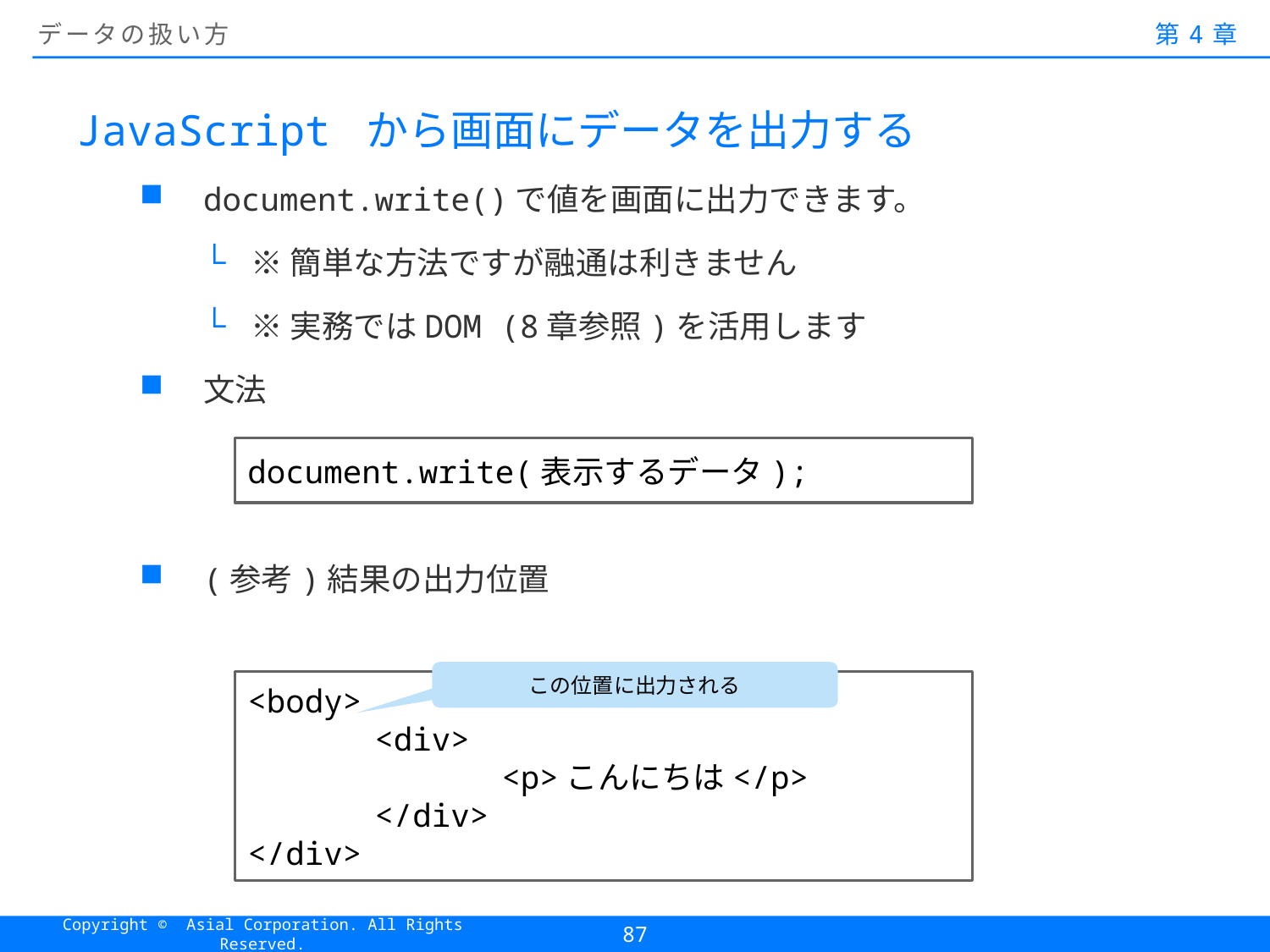

# データの扱い方
第4章
JavaScript から画面にデータを出力する
document.write()で値を画面に出力できます。
※簡単な方法ですが融通は利きません
※実務ではDOM (8章参照)を活用します
文法

(参考)結果の出力位置

document.write(表示するデータ);
この位置に出力される
<body>
	<div>
		<p>こんにちは</p>
	</div>
</div>
87